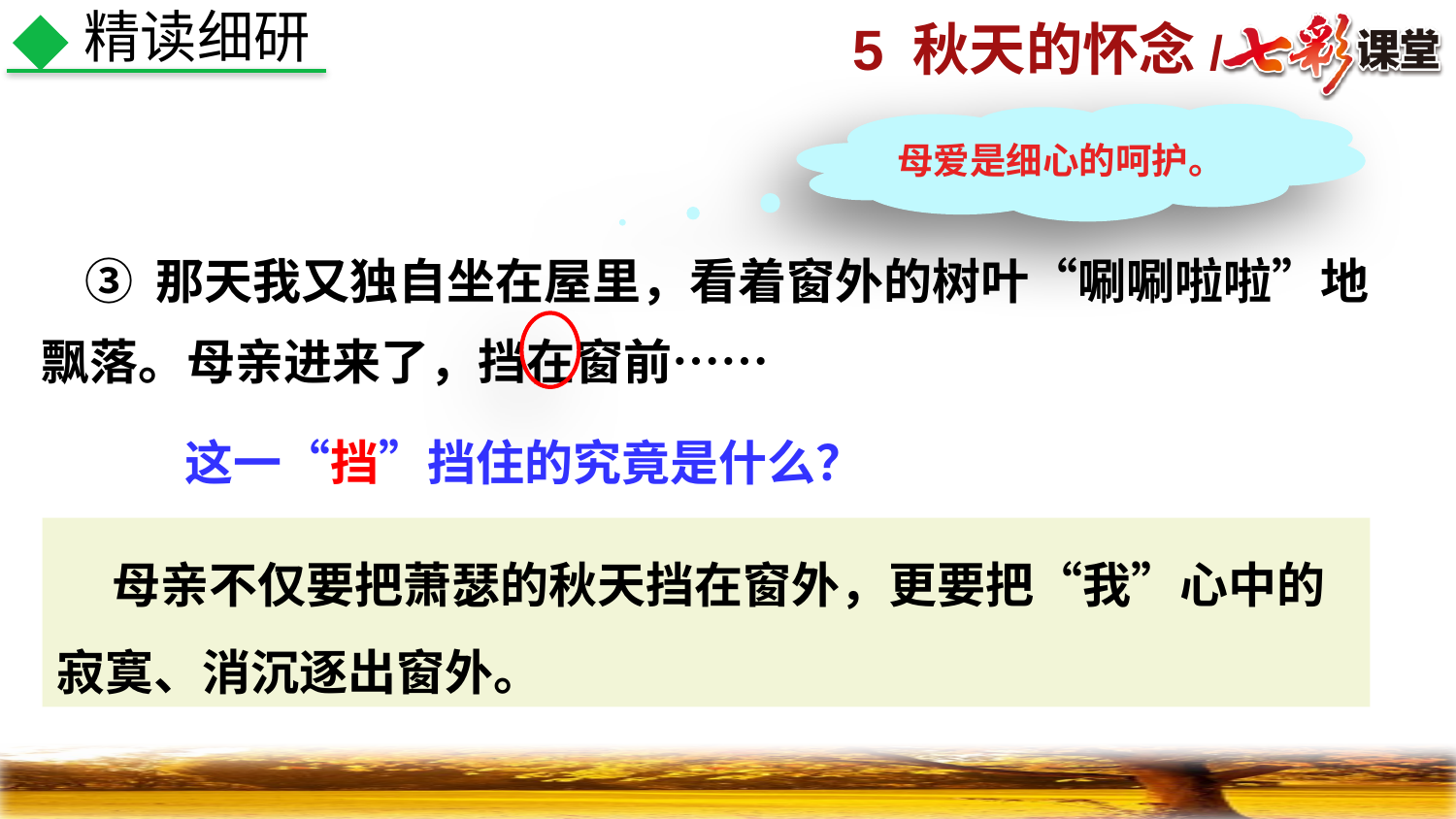

精读细研

母爱是细心的呵护。
    ③ 那天我又独自坐在屋里，看着窗外的树叶“唰唰啦啦”地飘落。母亲进来了，挡在窗前……

这一“挡”挡住的究竟是什么？
    母亲不仅要把萧瑟的秋天挡在窗外，更要把“我”心中的寂寞、消沉逐出窗外。